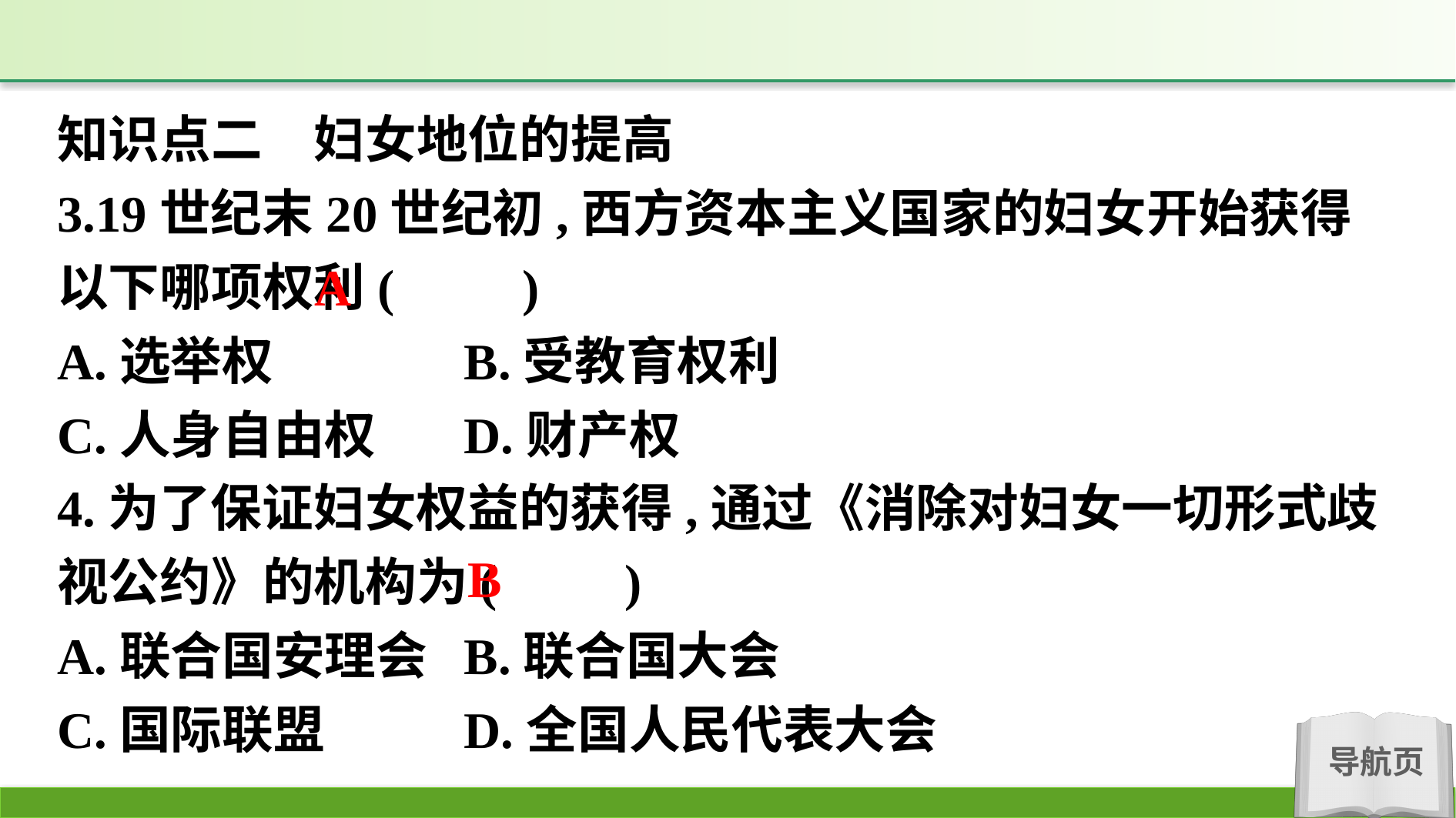

知识点二　妇女地位的提高
3.19世纪末20世纪初,西方资本主义国家的妇女开始获得以下哪项权利(　　)
A.选举权			B.受教育权利
C.人身自由权		D.财产权
4.为了保证妇女权益的获得,通过《消除对妇女一切形式歧视公约》的机构为(　　)
A.联合国安理会	B.联合国大会
C.国际联盟		D.全国人民代表大会
A
B